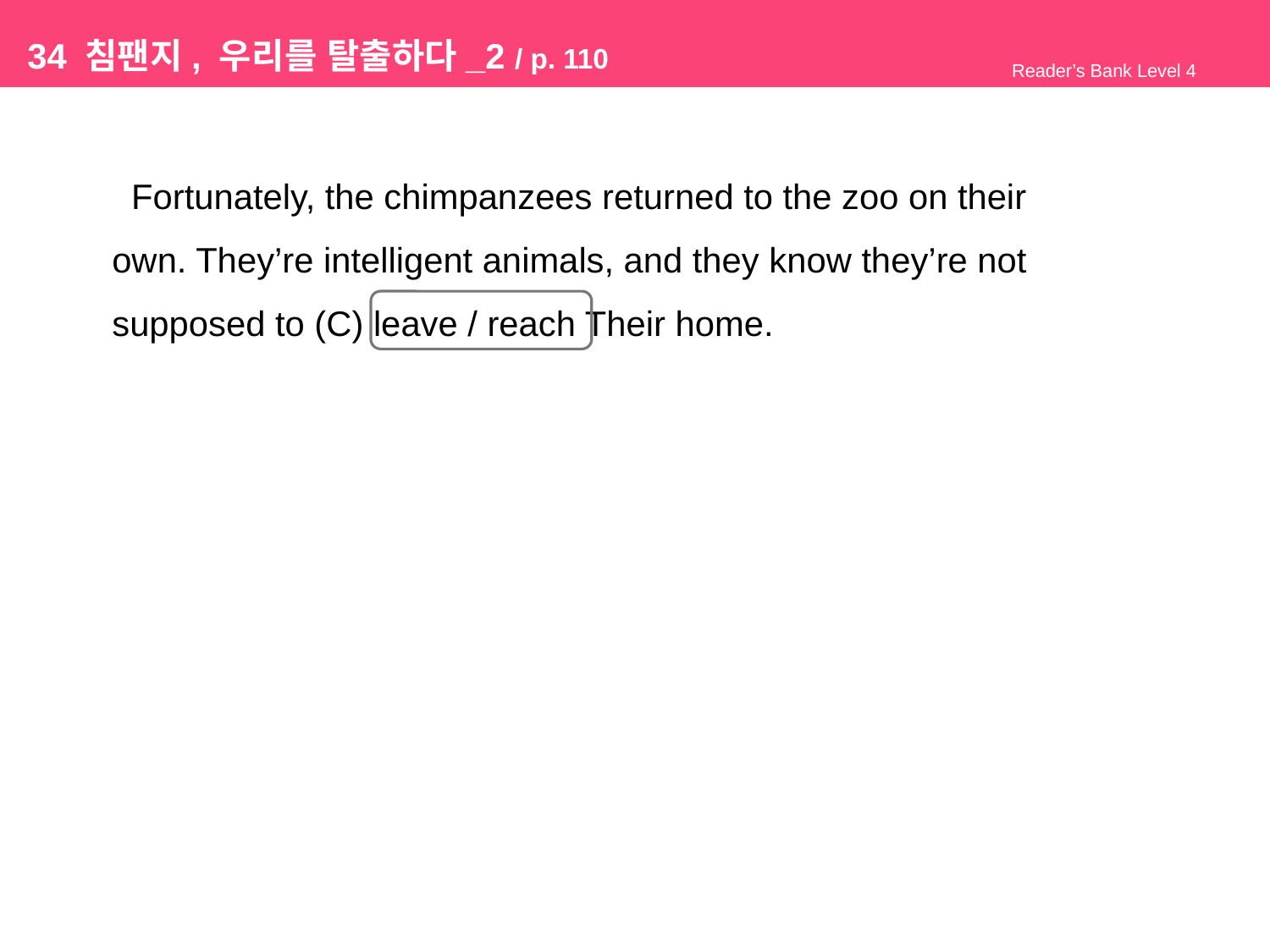

# 34 침팬지, 우리를 탈출하다_2 / p. 110
Reader’s Bank Level 4

  Fortunately, the chimpanzees returned to the zoo on their
own. They’re intelligent animals, and they know they’re not
supposed to (C) leave / reach Their home.